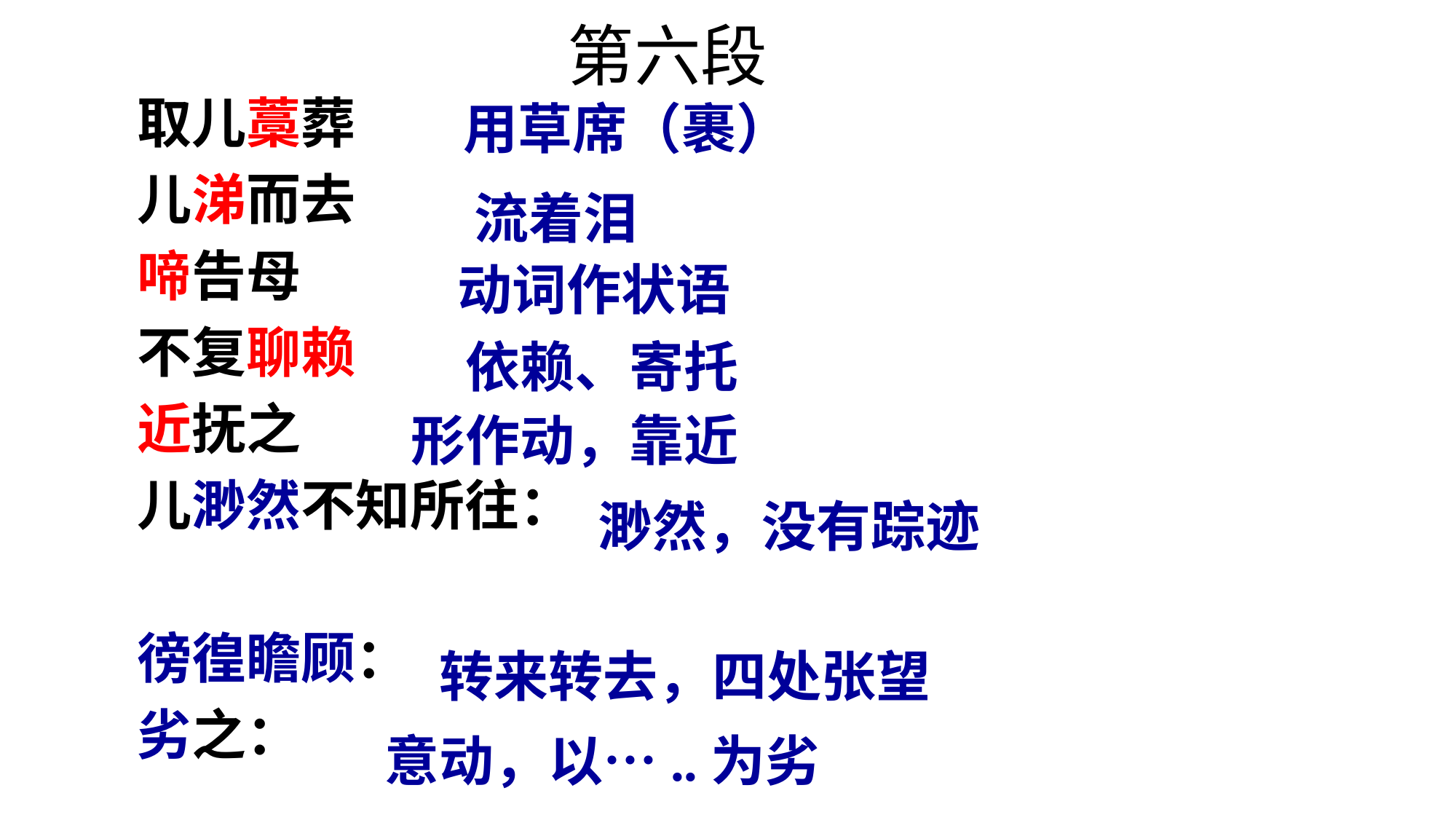

# 第六段
取儿藁葬
儿涕而去
啼告母
不复聊赖
近抚之
儿渺然不知所往：

徬徨瞻顾：
劣之：

用草席（裹）
流着泪
动词作状语
依赖、寄托
形作动，靠近
渺然，没有踪迹
转来转去，四处张望
意动，以…..为劣